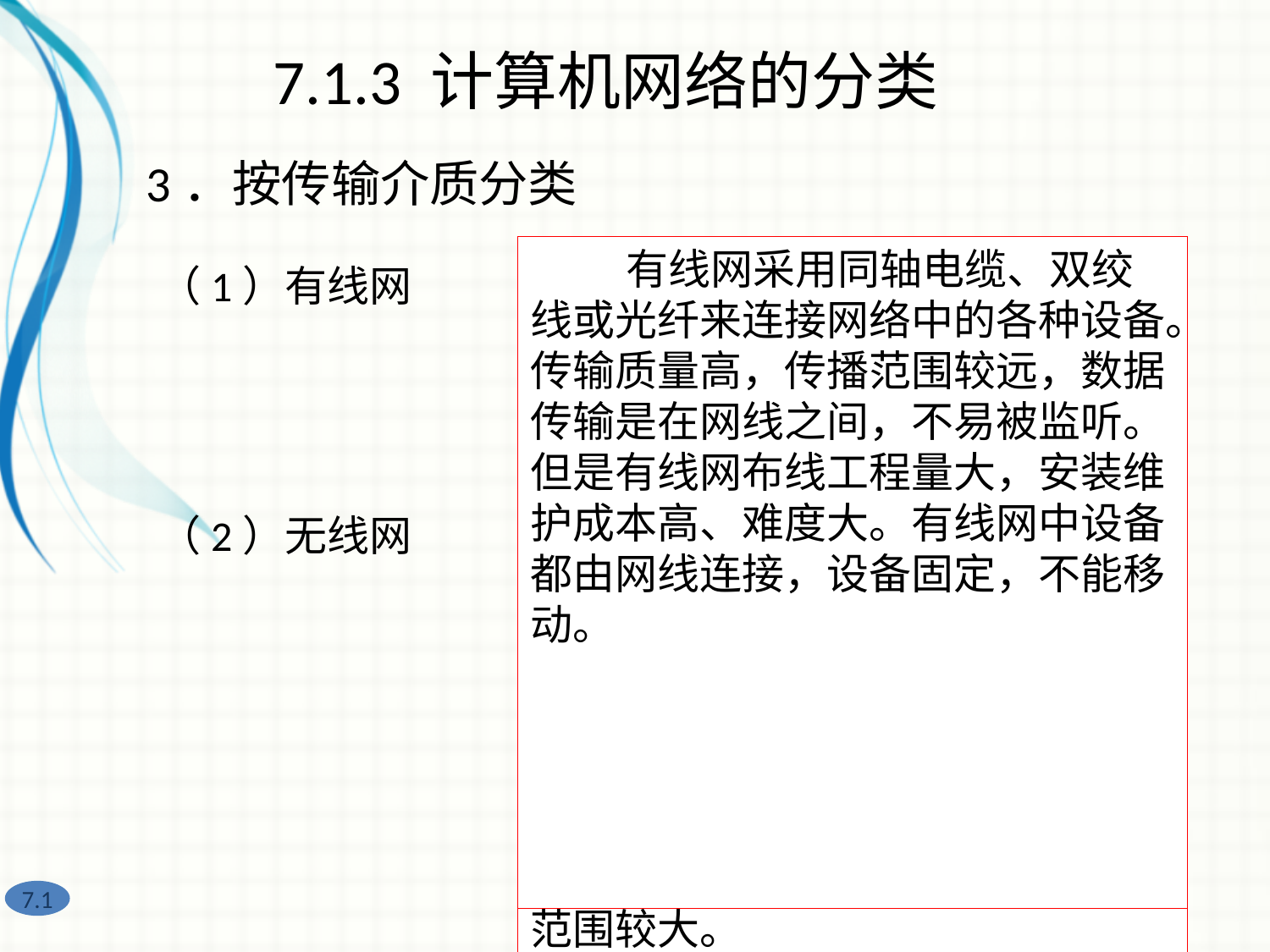

7.1.3 计算机网络的分类
3．按传输介质分类
         无线网与有线网最大的不同在于传输介质不同，利用无线电技术取代网线。
         无线网最大的优势就是网络中的设备可以随意移动，灵活方便。同时无线网无需布线，易于维护，在成本方面也占有优势。
         无线网的传输质量和速度不如使用双绞线或光纤的有线网，信号也会受到墙壁拐角等影响。由于信号是发散的，也容易被监听，造成数据泄露。

         无线局域网络WLAN，利用射频技术，取代有线网的双绞线等构成局域网络，从而达到“信息随身化、便利走天下”的理想境界。
         无线局域网中要有无线接入点（AP），每台计算机要有无线网卡，通过无线AP，计算机之间就可以进行通信了。
         如今的手机、笔记本电脑等都有WiFi标志，WiFi是一种可以将个人电脑、手持设备（如PAD、手机）等终端以无线方式互相连接的技术。它的传输速率较高，覆盖范围较大。
         有线网采用同轴电缆、双绞线或光纤来连接网络中的各种设备。传输质量高，传播范围较远，数据传输是在网线之间，不易被监听。
但是有线网布线工程量大，安装维护成本高、难度大。有线网中设备都由网线连接，设备固定，不能移动。

（1）有线网
（2）无线网